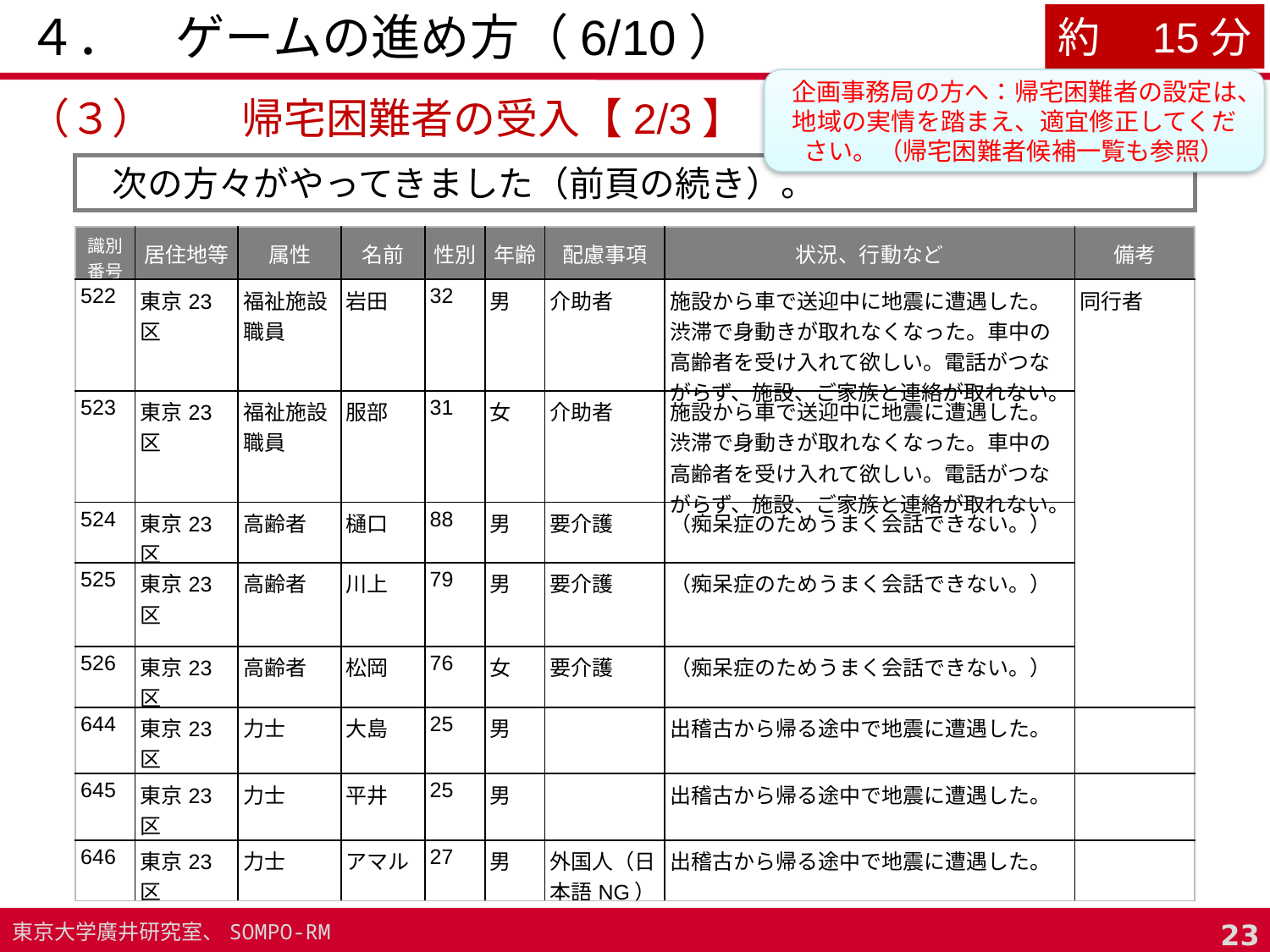

# ４．　ゲームの進め方（6/10）
約　15分
企画事務局の方へ：帰宅困難者の設定は、地域の実情を踏まえ、適宜修正してください。（帰宅困難者候補一覧も参照）
（３）	帰宅困難者の受入【2/3】
次の方々がやってきました（前頁の続き）。
| 識別番号 | 居住地等 | 属性 | 名前 | 性別 | 年齢 | 配慮事項 | 状況、行動など | 備考 |
| --- | --- | --- | --- | --- | --- | --- | --- | --- |
| 522 | 東京23区 | 福祉施設職員 | 岩田 | 32 | 男 | 介助者 | 施設から車で送迎中に地震に遭遇した。渋滞で身動きが取れなくなった。車中の高齢者を受け入れて欲しい。電話がつながらず、施設、ご家族と連絡が取れない。 | 同行者 |
| 523 | 東京23区 | 福祉施設職員 | 服部 | 31 | 女 | 介助者 | 施設から車で送迎中に地震に遭遇した。渋滞で身動きが取れなくなった。車中の高齢者を受け入れて欲しい。電話がつながらず、施設、ご家族と連絡が取れない。 |  |
| 524 | 東京23区 | 高齢者 | 樋口 | 88 | 男 | 要介護 | （痴呆症のためうまく会話できない。） |  |
| 525 | 東京23区 | 高齢者 | 川上 | 79 | 男 | 要介護 | （痴呆症のためうまく会話できない。） |  |
| 526 | 東京23区 | 高齢者 | 松岡 | 76 | 女 | 要介護 | （痴呆症のためうまく会話できない。） |  |
| 644 | 東京23区 | 力士 | 大島 | 25 | 男 |  | 出稽古から帰る途中で地震に遭遇した。 |  |
| 645 | 東京23区 | 力士 | 平井 | 25 | 男 |  | 出稽古から帰る途中で地震に遭遇した。 |  |
| 646 | 東京23区 | 力士 | アマル | 27 | 男 | 外国人（日本語NG） | 出稽古から帰る途中で地震に遭遇した。 |  |
23